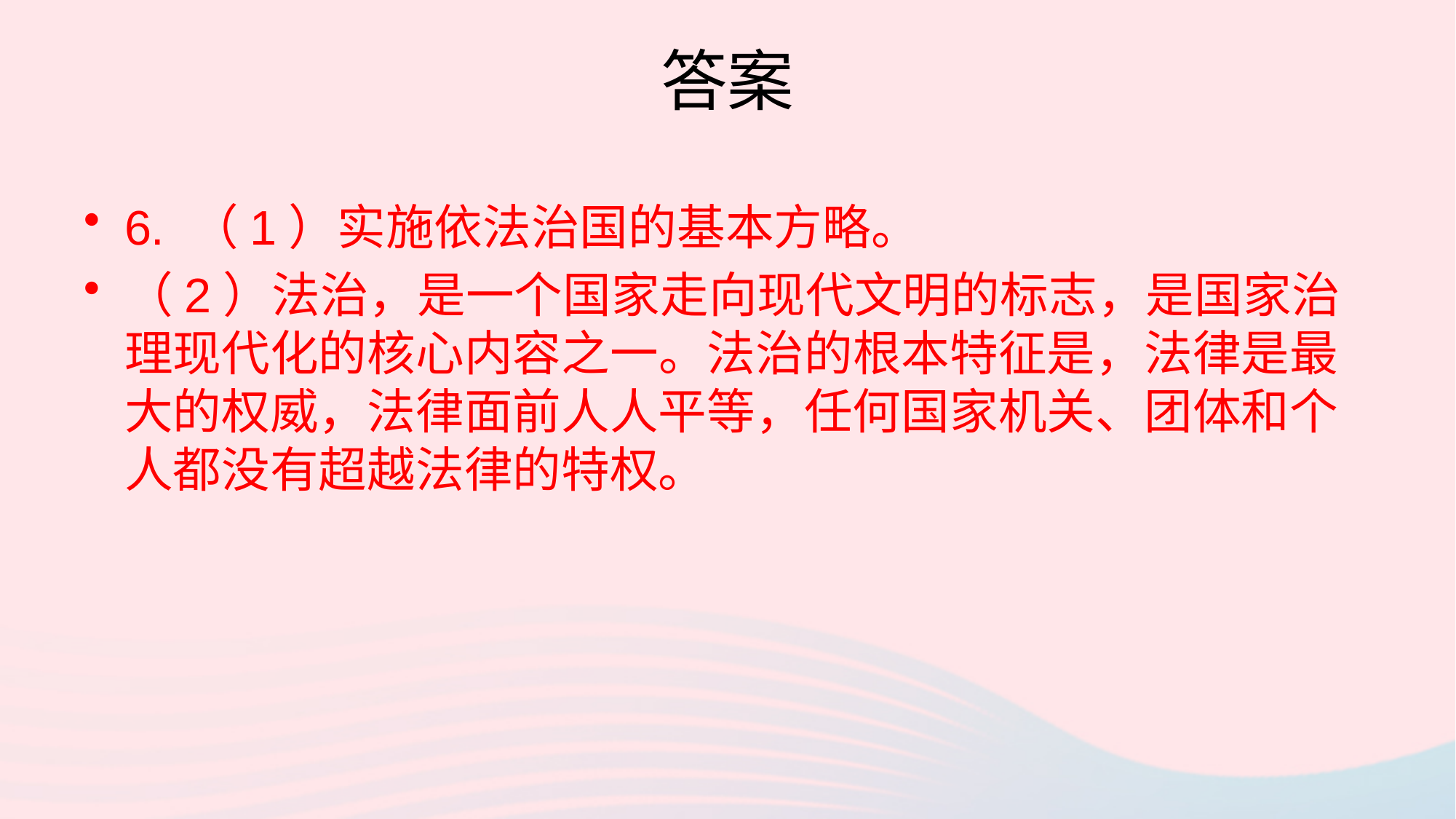

# 答案
6. （1）实施依法治国的基本方略。
（2）法治，是一个国家走向现代文明的标志，是国家治理现代化的核心内容之一。法治的根本特征是，法律是最大的权威，法律面前人人平等，任何国家机关、团体和个人都没有超越法律的特权。